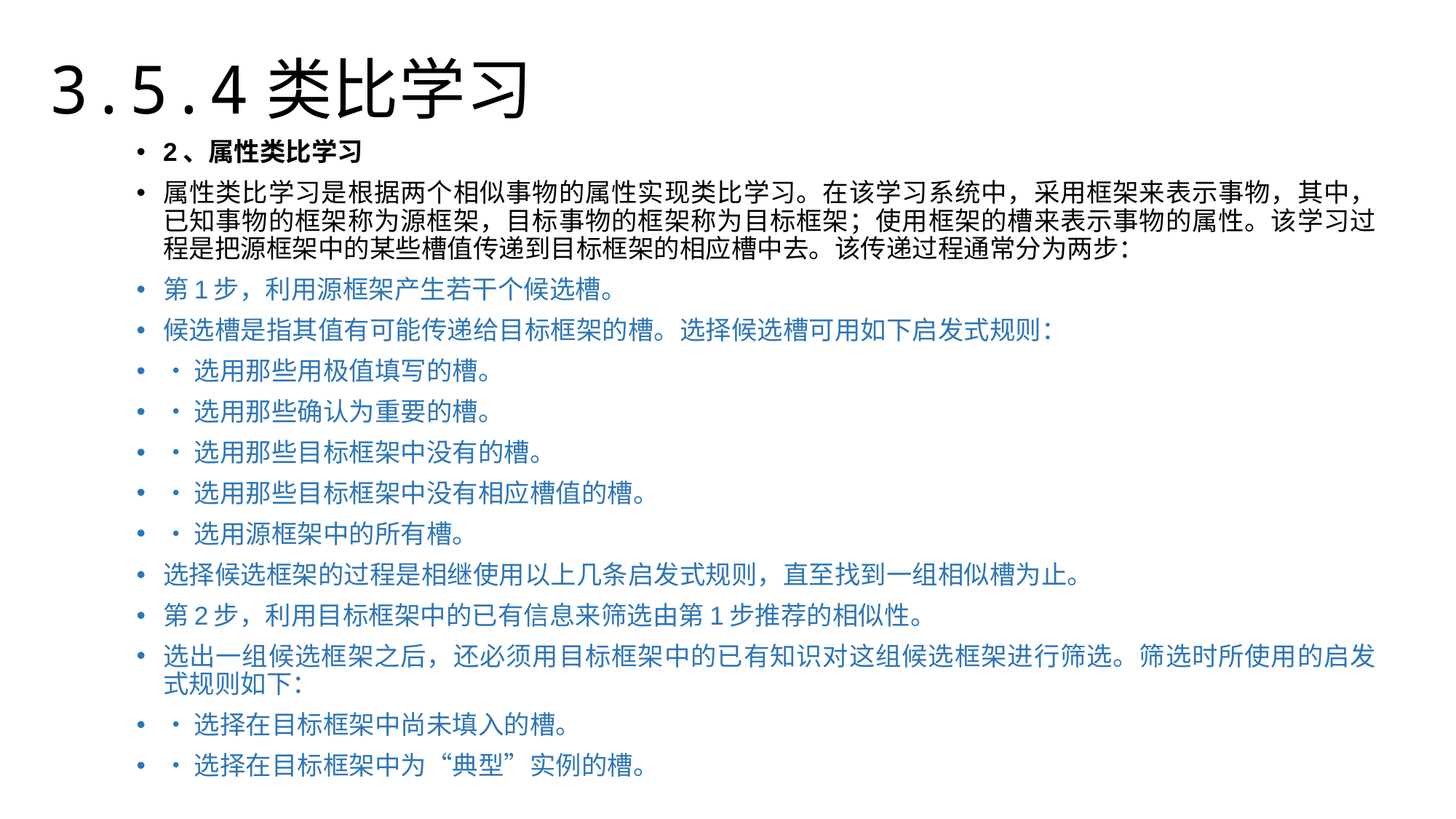

3.5.4类比学习
2、属性类比学习
属性类比学习是根据两个相似事物的属性实现类比学习。在该学习系统中，采用框架来表示事物，其中，已知事物的框架称为源框架，目标事物的框架称为目标框架；使用框架的槽来表示事物的属性。该学习过程是把源框架中的某些槽值传递到目标框架的相应槽中去。该传递过程通常分为两步：
第1步，利用源框架产生若干个候选槽。
候选槽是指其值有可能传递给目标框架的槽。选择候选槽可用如下启发式规则：
•选用那些用极值填写的槽。
•选用那些确认为重要的槽。
•选用那些目标框架中没有的槽。
•选用那些目标框架中没有相应槽值的槽。
•选用源框架中的所有槽。
选择候选框架的过程是相继使用以上几条启发式规则，直至找到一组相似槽为止。
第2步，利用目标框架中的已有信息来筛选由第1步推荐的相似性。
选出一组候选框架之后，还必须用目标框架中的已有知识对这组候选框架进行筛选。筛选时所使用的启发式规则如下：
•选择在目标框架中尚未填入的槽。
•选择在目标框架中为“典型”实例的槽。